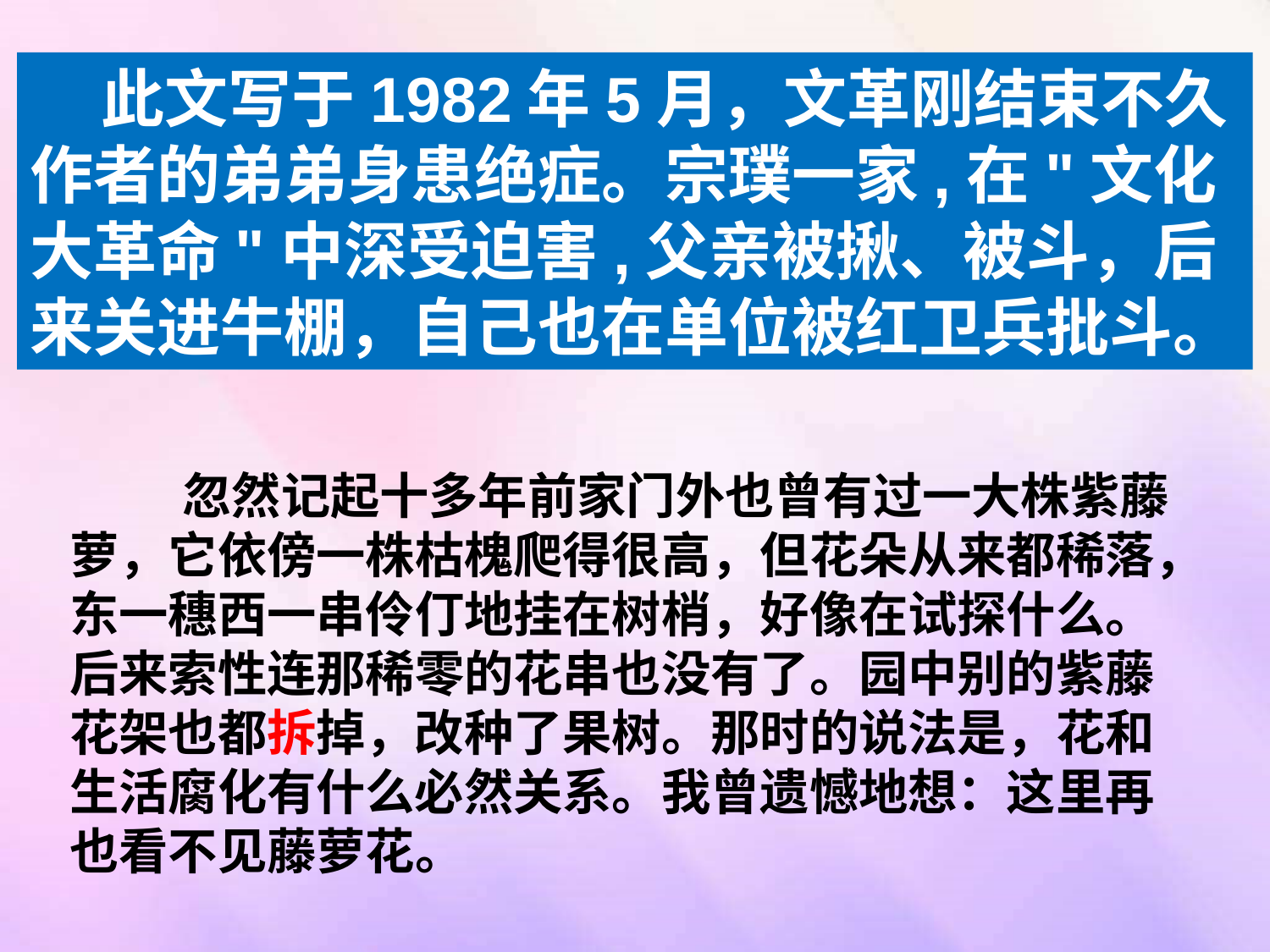

此文写于1982年5月，文革刚结束不久作者的弟弟身患绝症。宗璞一家,在"文化大革命"中深受迫害,父亲被揪、被斗，后来关进牛棚，自己也在单位被红卫兵批斗。
         忽然记起十多年前家门外也曾有过一大株紫藤萝，它依傍一株枯槐爬得很高，但花朵从来都稀落，东一穗西一串伶仃地挂在树梢，好像在试探什么。后来索性连那稀零的花串也没有了。园中别的紫藤花架也都拆掉，改种了果树。那时的说法是，花和生活腐化有什么必然关系。我曾遗憾地想：这里再也看不见藤萝花。